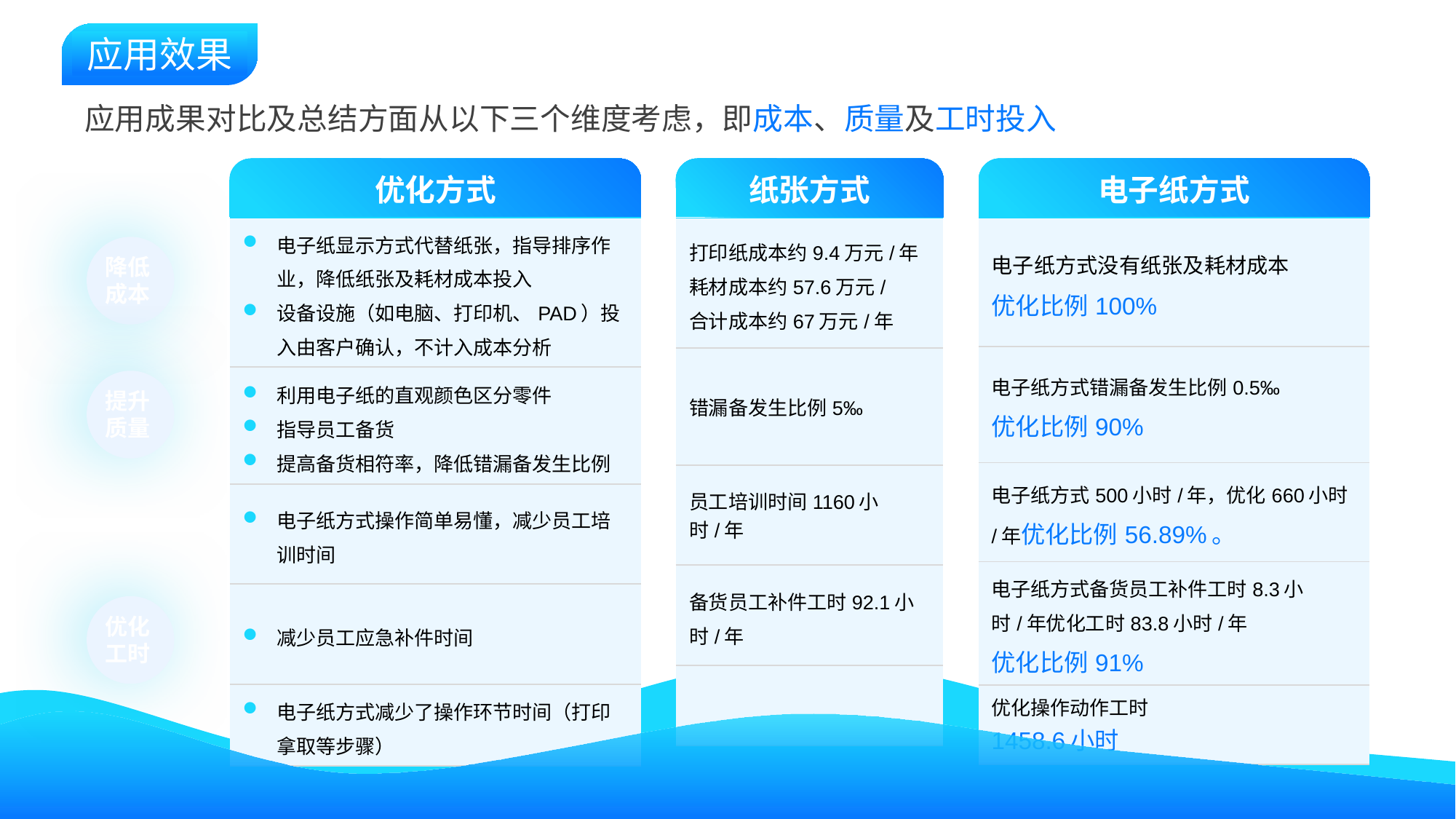

应用效果
应用成果对比及总结方面从以下三个维度考虑，即成本、质量及工时投入
| 优化方式 |
| --- |
| 电子纸显示方式代替纸张，指导排序作业，降低纸张及耗材成本投入 设备设施（如电脑、打印机、PAD）投入由客户确认，不计入成本分析 |
| 利用电子纸的直观颜色区分零件 指导员工备货 提高备货相符率，降低错漏备发生比例 |
| 电子纸方式操作简单易懂，减少员工培训时间 |
| 减少员工应急补件时间 |
| 电子纸方式减少了操作环节时间（打印拿取等步骤） |
| 电子纸方式 |
| --- |
| 电子纸方式没有纸张及耗材成本 优化比例100% |
| 电子纸方式错漏备发生比例0.5‰ 优化比例90% |
| 电子纸方式500小时/年，优化660小时/年优化比例56.89%。 |
| 电子纸方式备货员工补件工时8.3小时/年优化工时83.8小时/年 优化比例91% |
| 优化操作动作工时 1458.6小时 |
| 纸张方式 |
| --- |
| 打印纸成本约9.4万元/年 耗材成本约57.6万元/ 合计成本约67万元/年 |
| 错漏备发生比例5‰ |
| 员工培训时间1160小时/年 |
| 备货员工补件工时92.1小时/年 |
|  |

降低成本

提升质量

优化工时